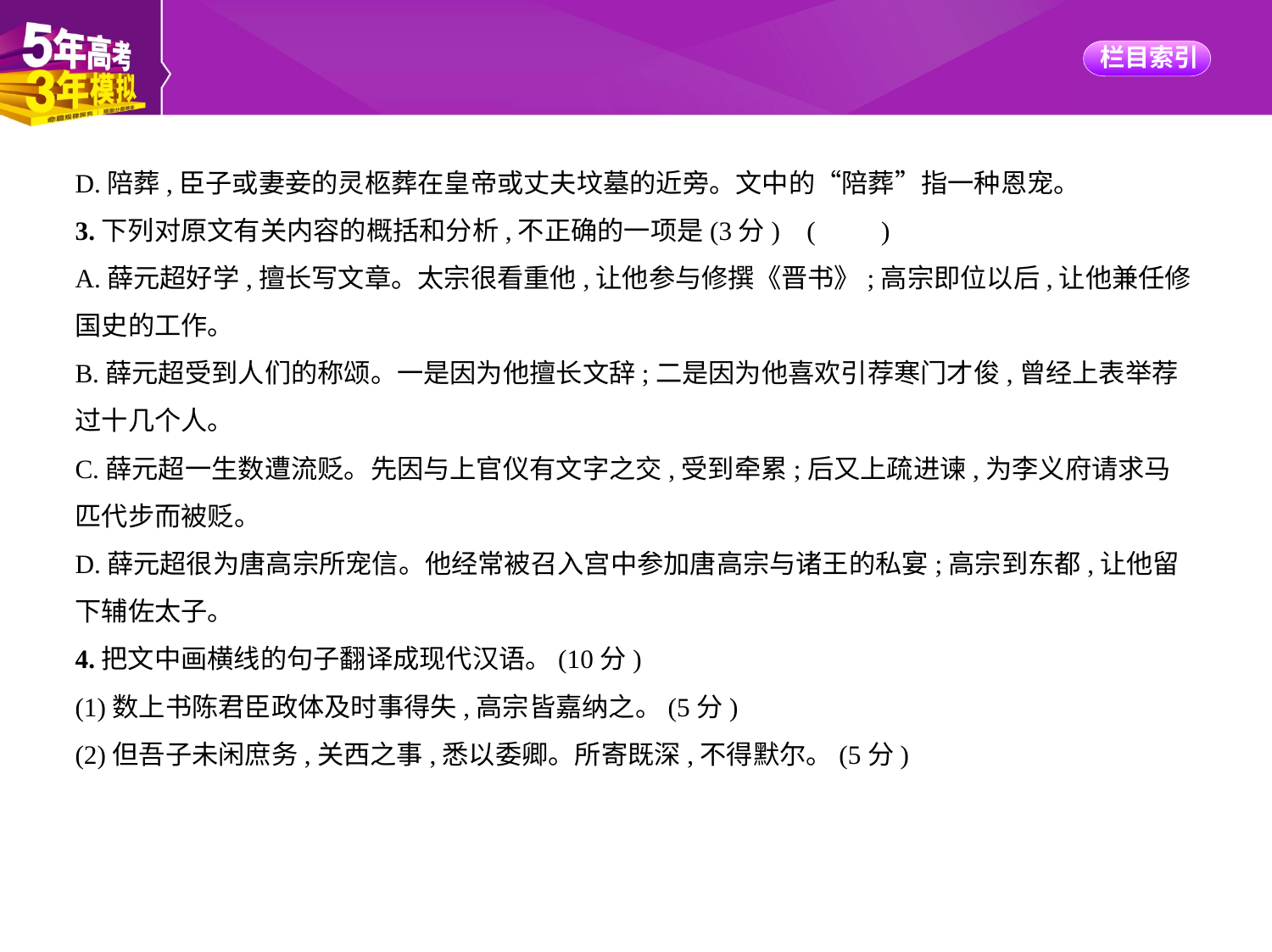

D.陪葬,臣子或妻妾的灵柩葬在皇帝或丈夫坟墓的近旁。文中的“陪葬”指一种恩宠。
3.下列对原文有关内容的概括和分析,不正确的一项是(3分) (　　)
A.薛元超好学,擅长写文章。太宗很看重他,让他参与修撰《晋书》;高宗即位以后,让他兼任修
国史的工作。
B.薛元超受到人们的称颂。一是因为他擅长文辞;二是因为他喜欢引荐寒门才俊,曾经上表举荐
过十几个人。
C.薛元超一生数遭流贬。先因与上官仪有文字之交,受到牵累;后又上疏进谏,为李义府请求马
匹代步而被贬。
D.薛元超很为唐高宗所宠信。他经常被召入宫中参加唐高宗与诸王的私宴;高宗到东都,让他留
下辅佐太子。
4.把文中画横线的句子翻译成现代汉语。(10分)
(1)数上书陈君臣政体及时事得失,高宗皆嘉纳之。(5分)
(2)但吾子未闲庶务,关西之事,悉以委卿。所寄既深,不得默尔。(5分)